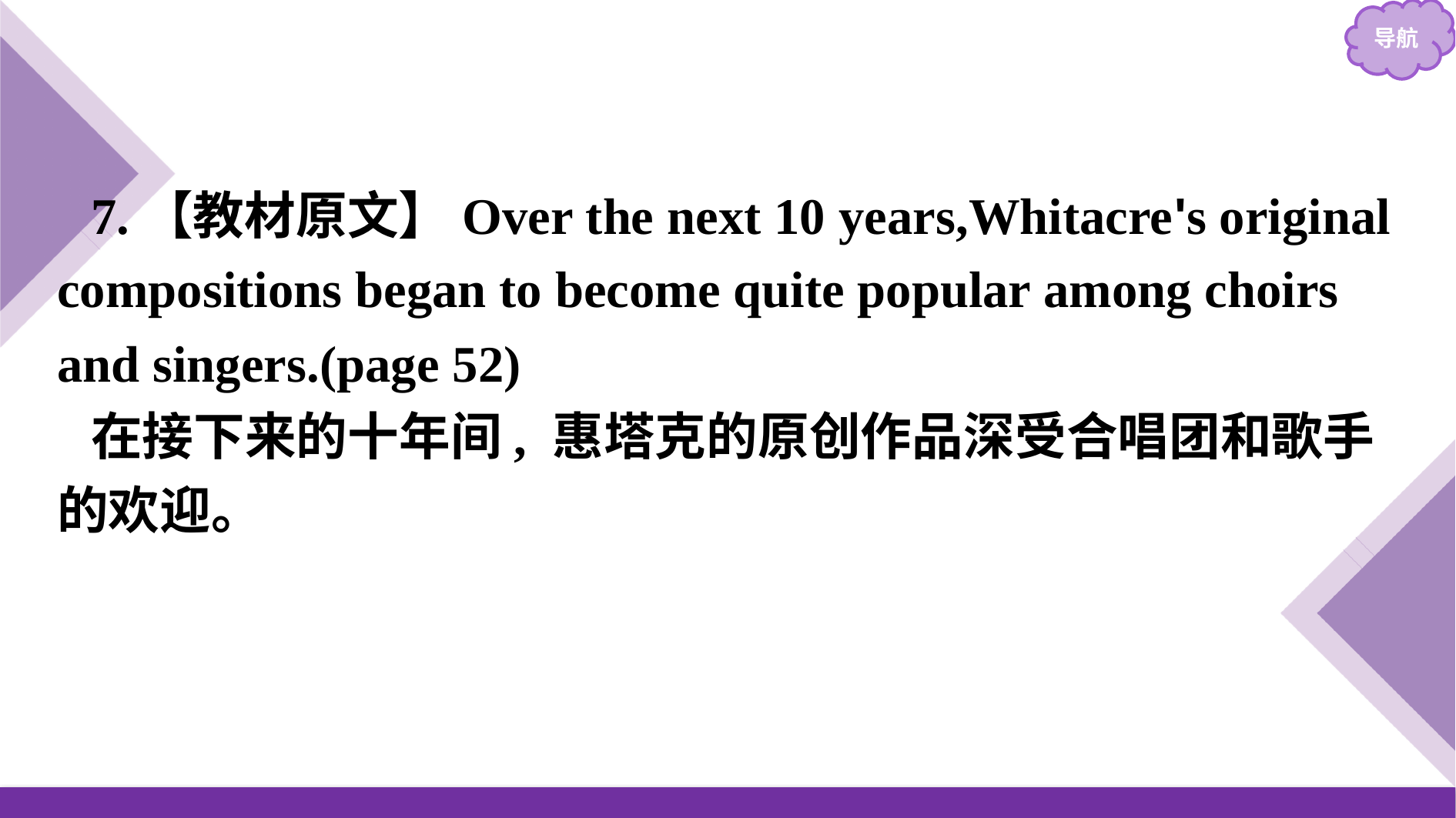

7.【教材原文】Over the next 10 years,Whitacre's original compositions began to become quite popular among choirs and singers.(page 52)
在接下来的十年间, 惠塔克的原创作品深受合唱团和歌手的欢迎。